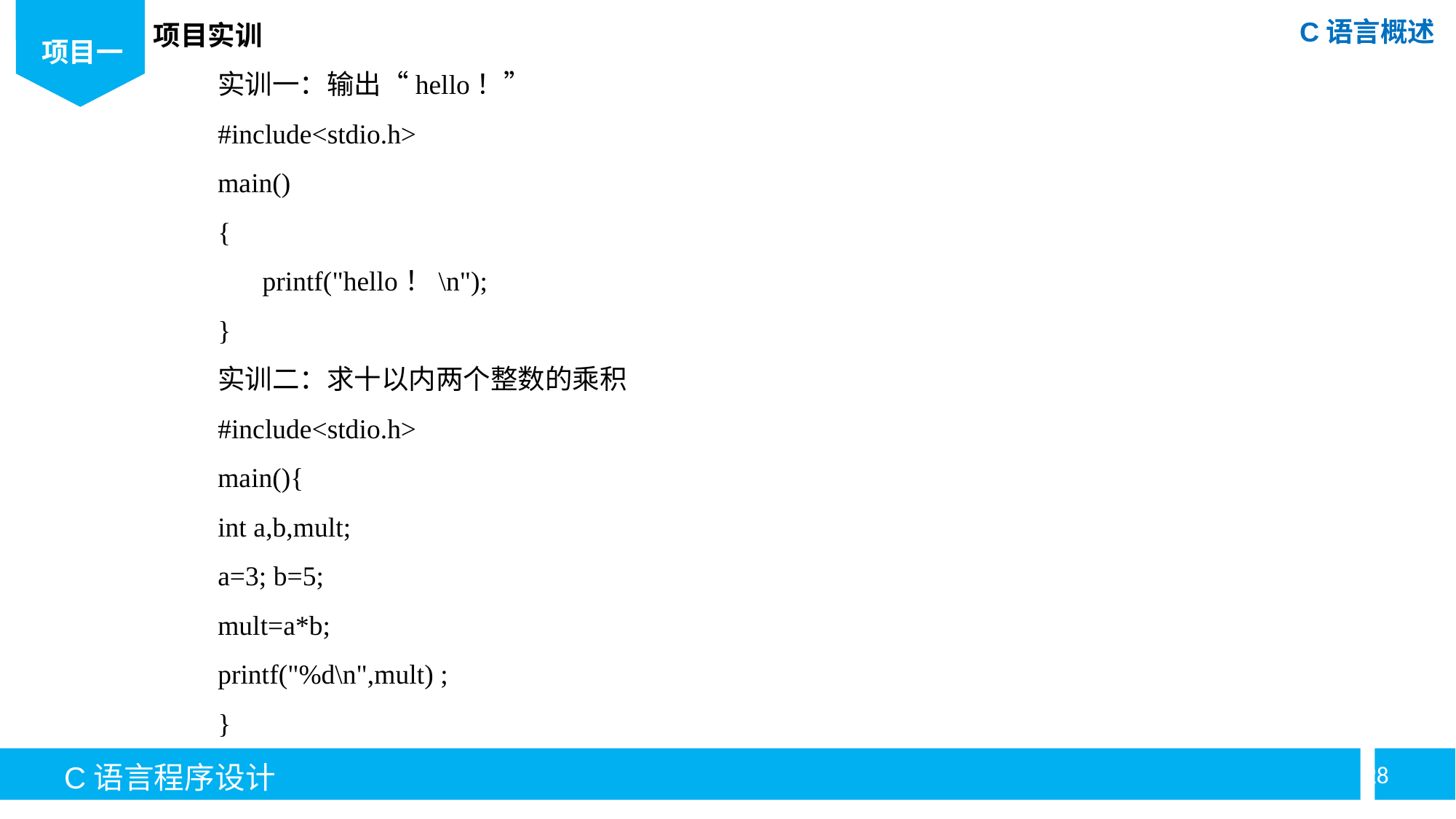

项目实训
实训一：输出“hello！”
#include<stdio.h>
main()
{
	printf("hello！\n");
}
实训二：求十以内两个整数的乘积
#include<stdio.h>
main(){
int a,b,mult;
a=3; b=5;
mult=a*b;
printf("%d\n",mult) ;
}